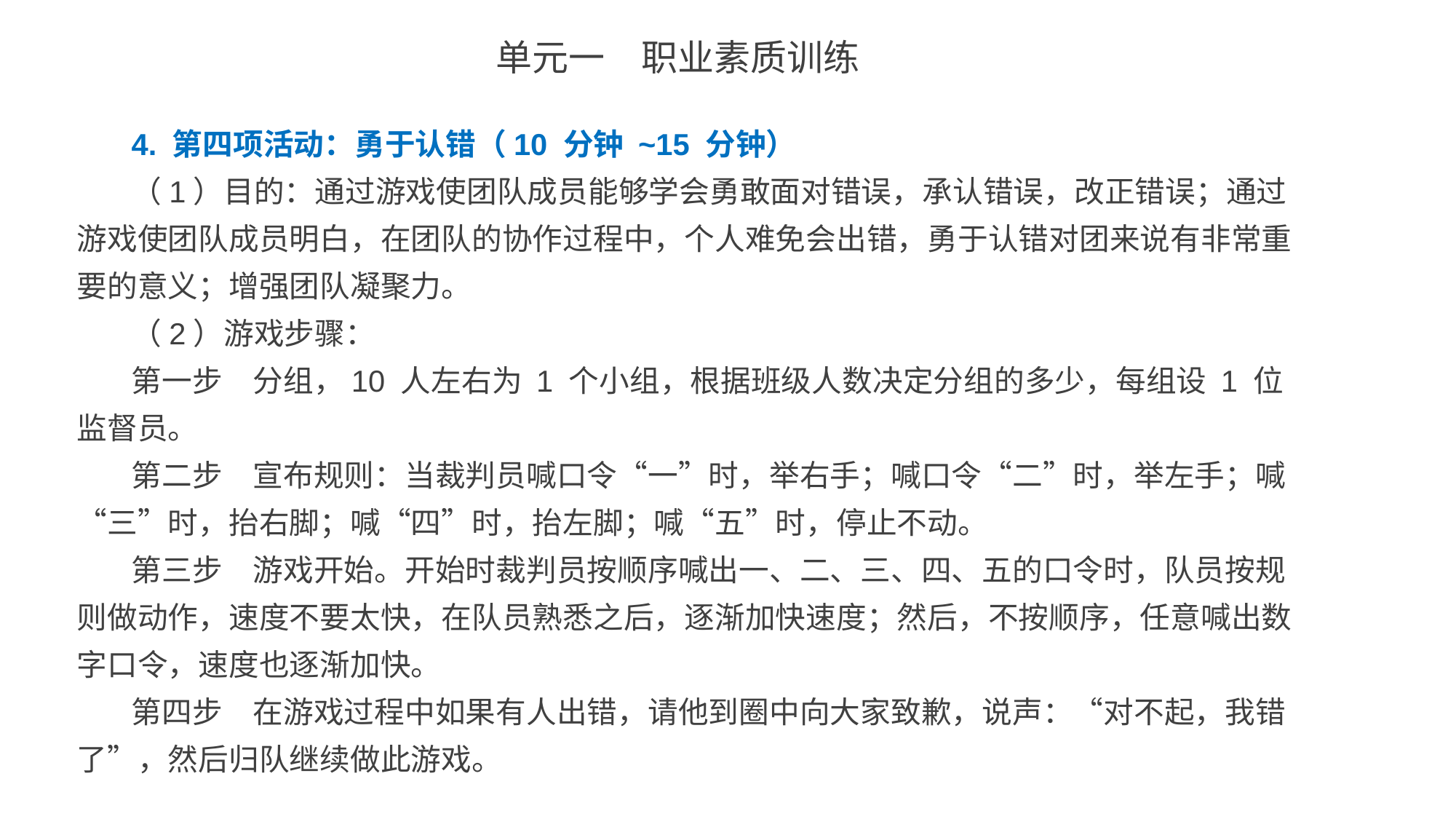

单元一　职业素质训练
4. 第四项活动：勇于认错（10 分钟 ~15 分钟）
（1）目的：通过游戏使团队成员能够学会勇敢面对错误，承认错误，改正错误；通过游戏使团队成员明白，在团队的协作过程中，个人难免会出错，勇于认错对团来说有非常重要的意义；增强团队凝聚力。
（2）游戏步骤：
第一步　分组，10 人左右为 1 个小组，根据班级人数决定分组的多少，每组设 1 位监督员。
第二步　宣布规则：当裁判员喊口令“一”时，举右手；喊口令“二”时，举左手；喊“三”时，抬右脚；喊“四”时，抬左脚；喊“五”时，停止不动。
第三步　游戏开始。开始时裁判员按顺序喊出一、二、三、四、五的口令时，队员按规则做动作，速度不要太快，在队员熟悉之后，逐渐加快速度；然后，不按顺序，任意喊出数字口令，速度也逐渐加快。
第四步　在游戏过程中如果有人出错，请他到圈中向大家致歉，说声：“对不起，我错了”，然后归队继续做此游戏。